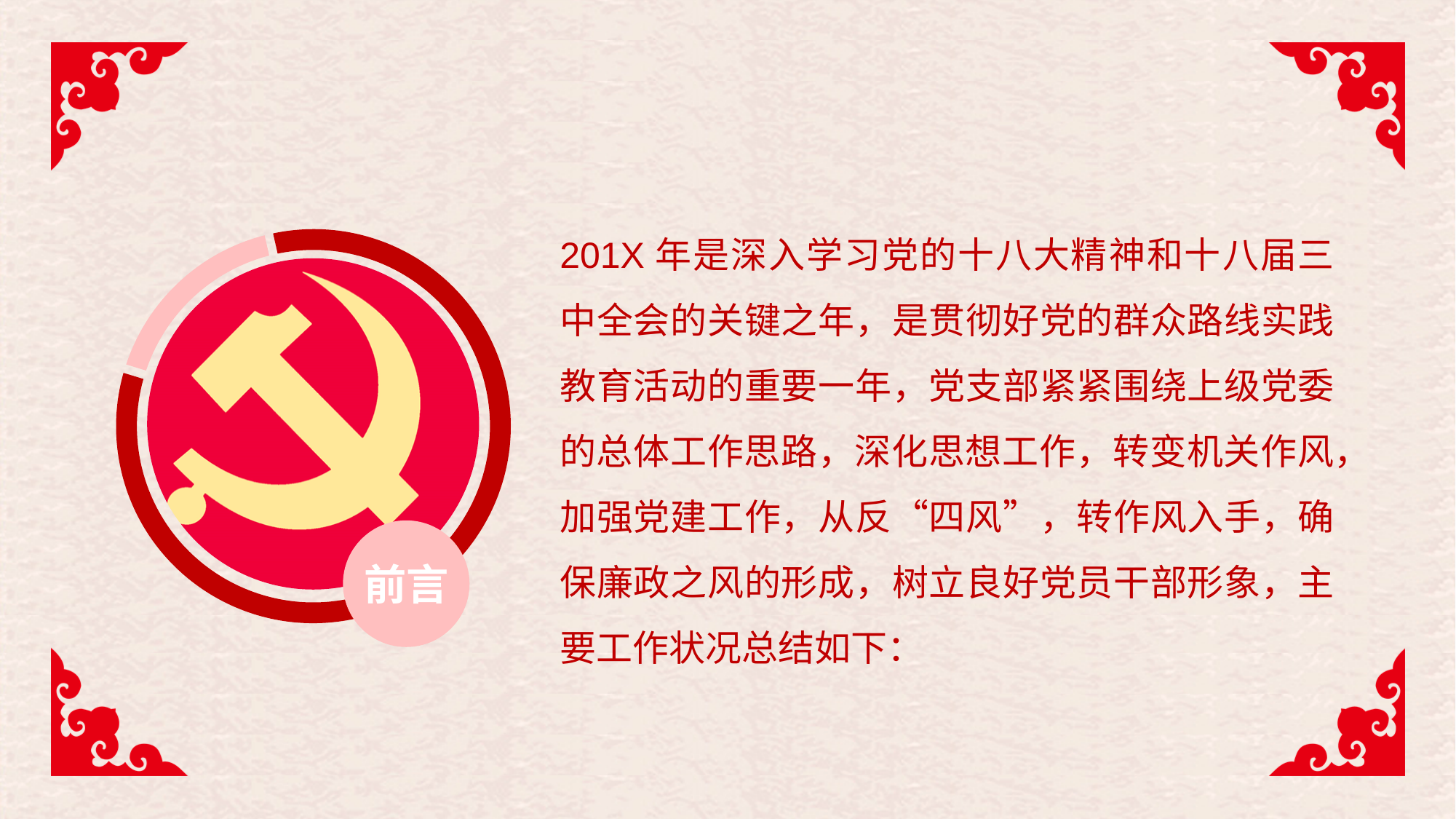

201X年是深入学习党的十八大精神和十八届三中全会的关键之年，是贯彻好党的群众路线实践教育活动的重要一年，党支部紧紧围绕上级党委的总体工作思路，深化思想工作，转变机关作风，加强党建工作，从反“四风”，转作风入手，确保廉政之风的形成，树立良好党员干部形象，主要工作状况总结如下：

前言